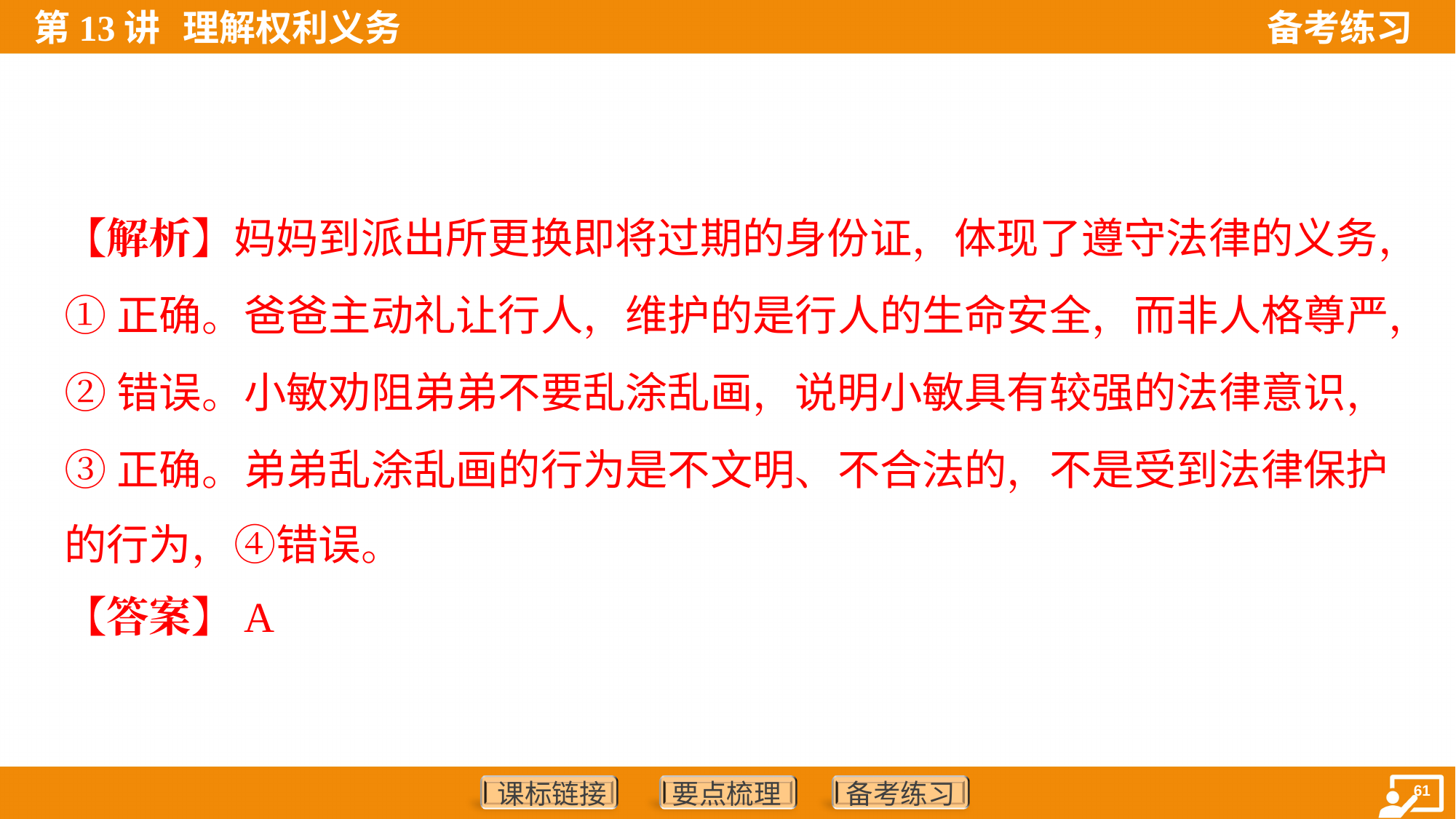

【解析】妈妈到派出所更换即将过期的身份证，体现了遵守法律的义务，
①正确。爸爸主动礼让行人，维护的是行人的生命安全，而非人格尊严，
②错误。小敏劝阻弟弟不要乱涂乱画，说明小敏具有较强的法律意识，
③正确。弟弟乱涂乱画的行为是不文明、不合法的，不是受到法律保护
的行为，④错误。
【答案】A